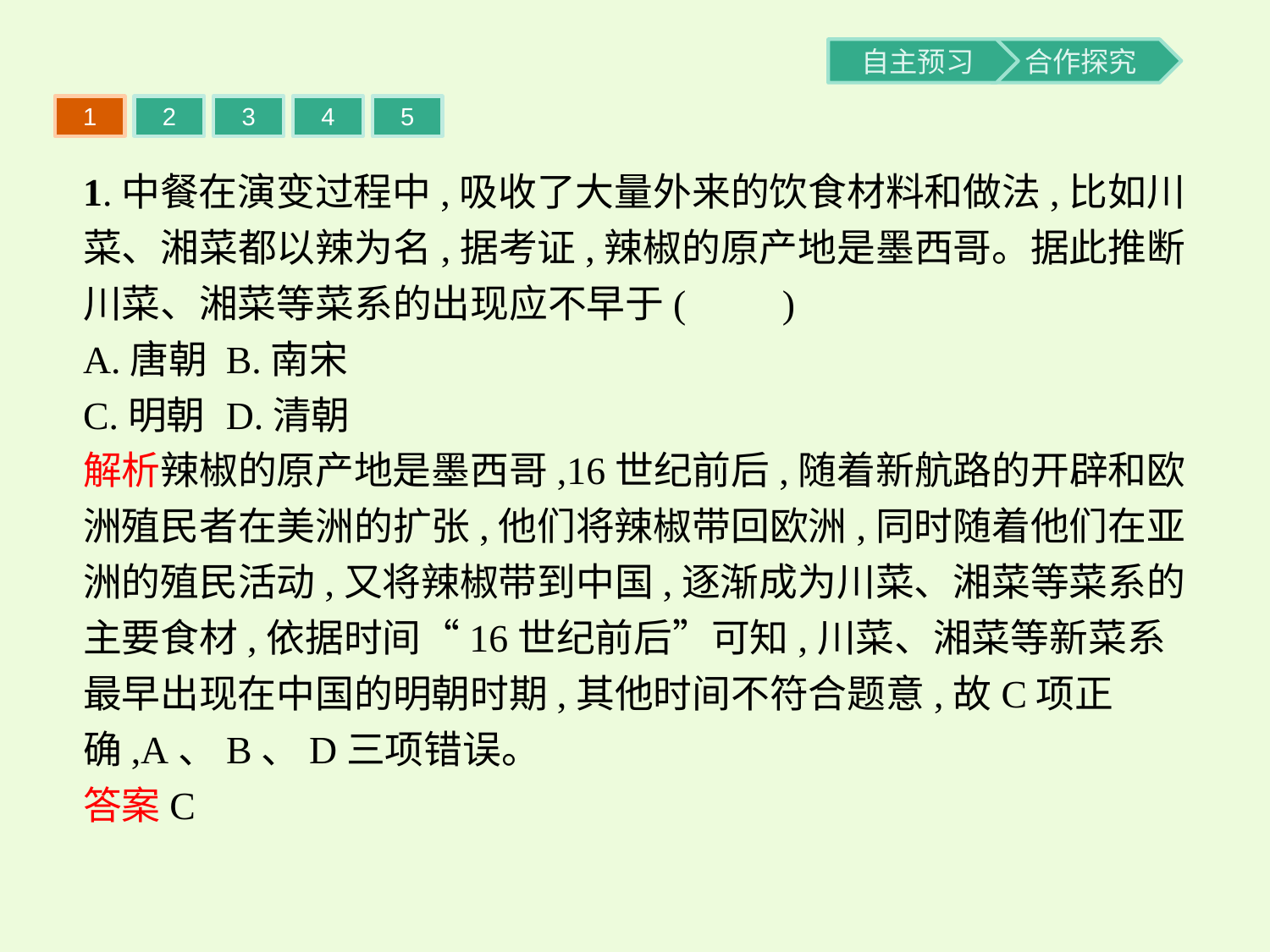

1
2
3
4
5
1.中餐在演变过程中,吸收了大量外来的饮食材料和做法,比如川菜、湘菜都以辣为名,据考证,辣椒的原产地是墨西哥。据此推断川菜、湘菜等菜系的出现应不早于(　　)
A.唐朝	B.南宋
C.明朝	D.清朝
解析辣椒的原产地是墨西哥,16世纪前后,随着新航路的开辟和欧洲殖民者在美洲的扩张,他们将辣椒带回欧洲,同时随着他们在亚洲的殖民活动,又将辣椒带到中国,逐渐成为川菜、湘菜等菜系的主要食材,依据时间“16世纪前后”可知,川菜、湘菜等新菜系最早出现在中国的明朝时期,其他时间不符合题意,故C项正确,A、B、D三项错误。
答案C